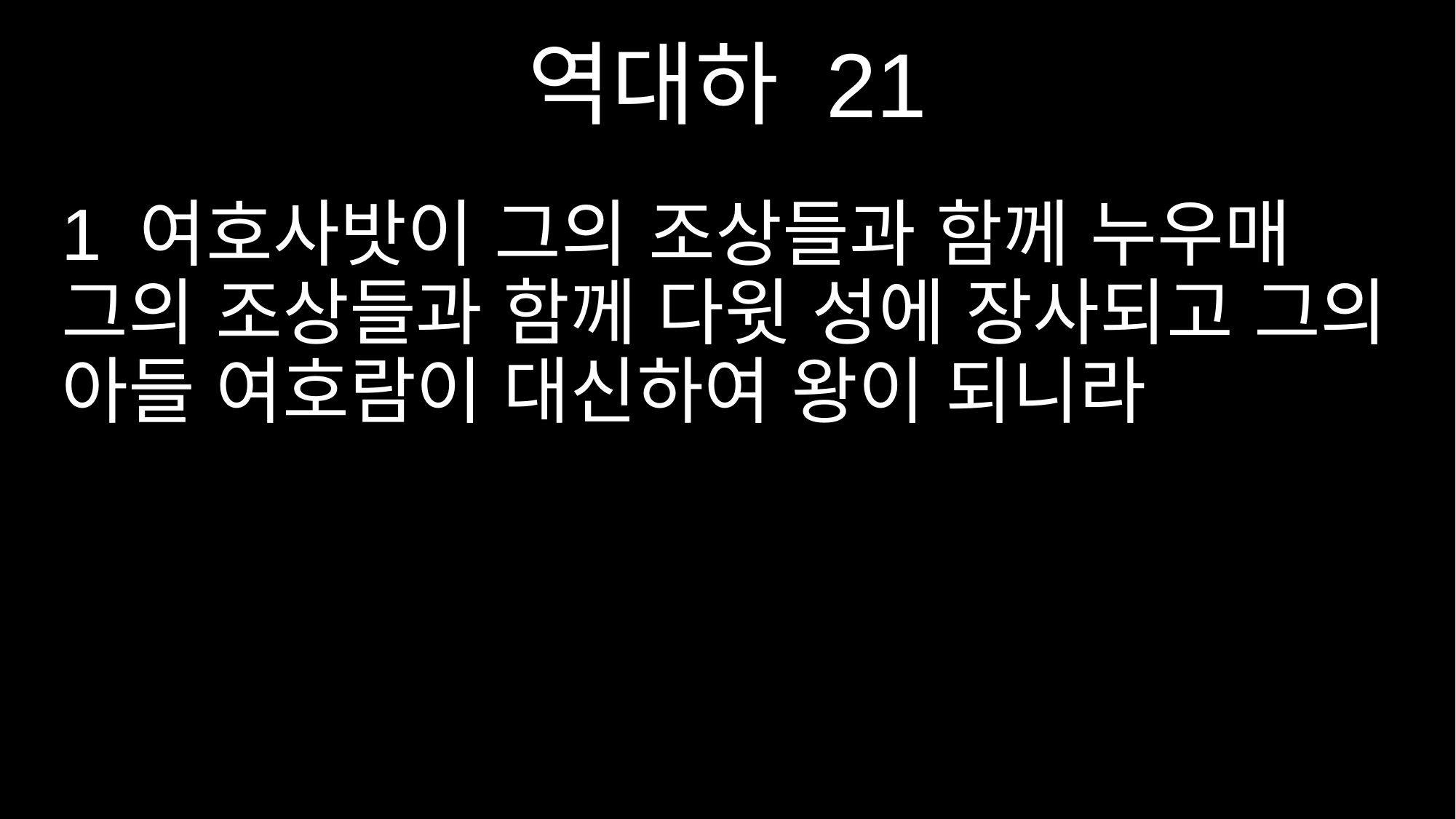

역대하 21
1 여호사밧이 그의 조상들과 함께 누우매 그의 조상들과 함께 다윗 성에 장사되고 그의 아들 여호람이 대신하여 왕이 되니라